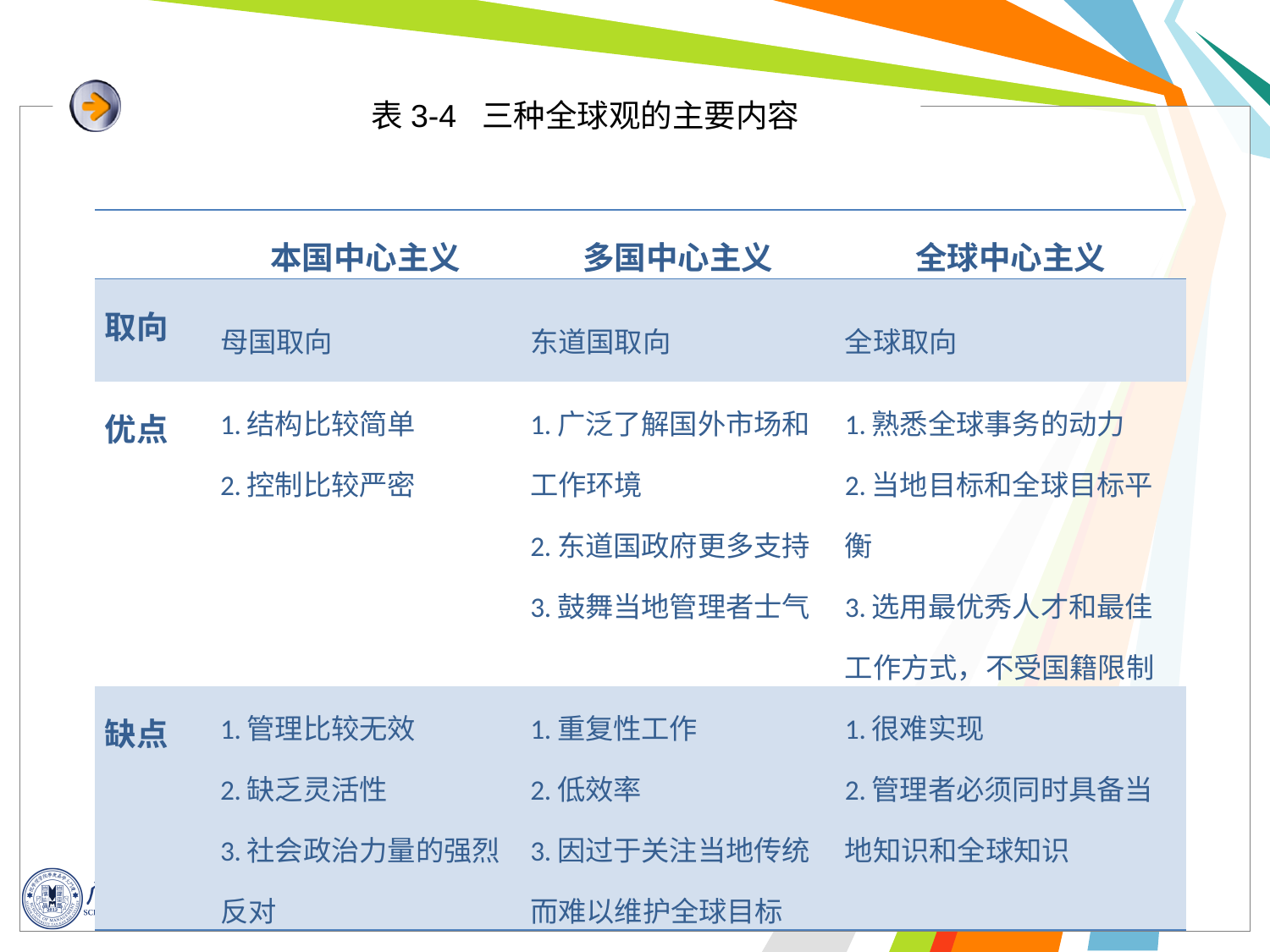

# 表3-4  三种全球观的主要内容
|  | 本国中心主义 | 多国中心主义 | 全球中心主义 |
| --- | --- | --- | --- |
| 取向 | 母国取向 | 东道国取向 | 全球取向 |
| 优点 | 1.结构比较简单 2.控制比较严密 | 1.广泛了解国外市场和工作环境 2.东道国政府更多支持 3.鼓舞当地管理者士气 | 1.熟悉全球事务的动力 2.当地目标和全球目标平衡 3.选用最优秀人才和最佳工作方式，不受国籍限制 |
| 缺点 | 1.管理比较无效 2.缺乏灵活性 3.社会政治力量的强烈反对 | 1.重复性工作 2.低效率 3.因过于关注当地传统而难以维护全球目标 | 1.很难实现 2.管理者必须同时具备当地知识和全球知识 |